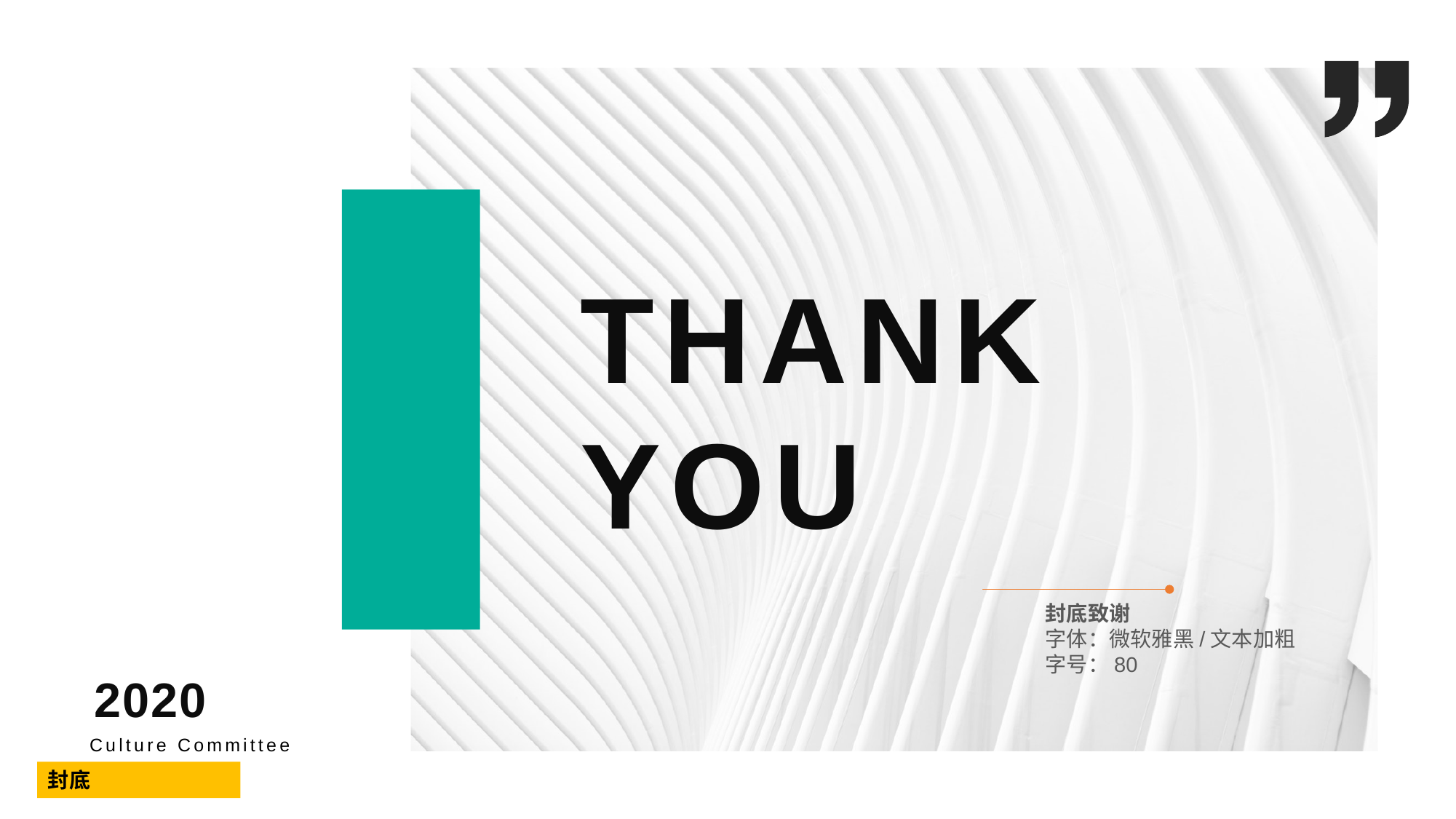

e7d195523061f1c0d318120d6aeaf1b6ccceb6ba3da59c0775C5DE19DDDEBC09ED96DBD9900D9848D623ECAD1D4904B78047D0015C22C8BE97228BE8B5BFF08FE7A3AE04126DA07312A96C0F69F9BAB7BA6E35FF2CBAE28C681303001EA44E5B8F22B91C17C3F06AF8E4B6873BC3126153246E4A023F43E85D498761B4ABD1749CB0B56E24278C675E447BB657AE8112
THANK YOU
封底致谢
字体：微软雅黑/文本加粗
字号：80
2020
Culture Committee
封底